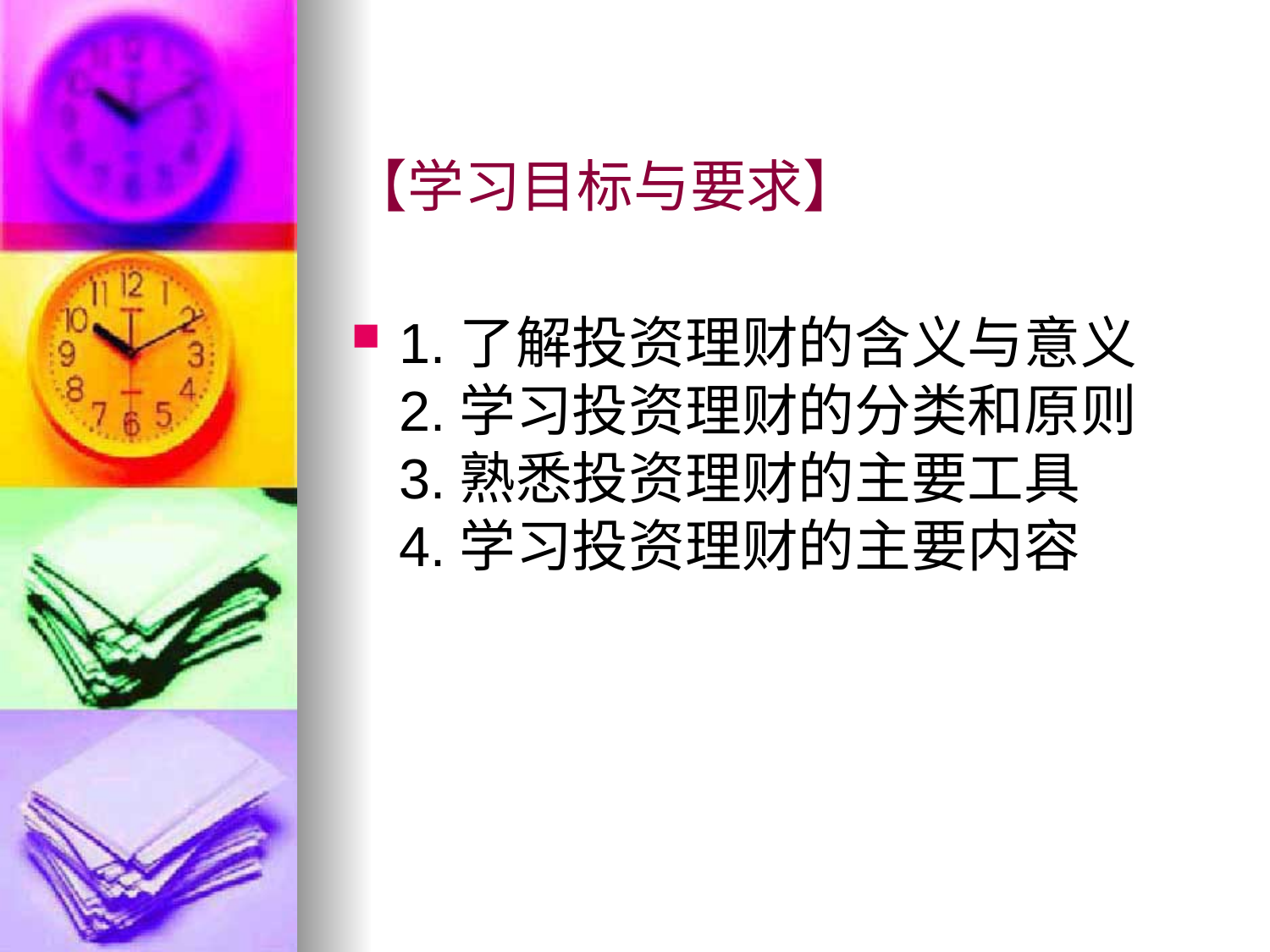

# 【学习目标与要求】

1.了解投资理财的含义与意义
2.学习投资理财的分类和原则
3.熟悉投资理财的主要工具
4.学习投资理财的主要内容